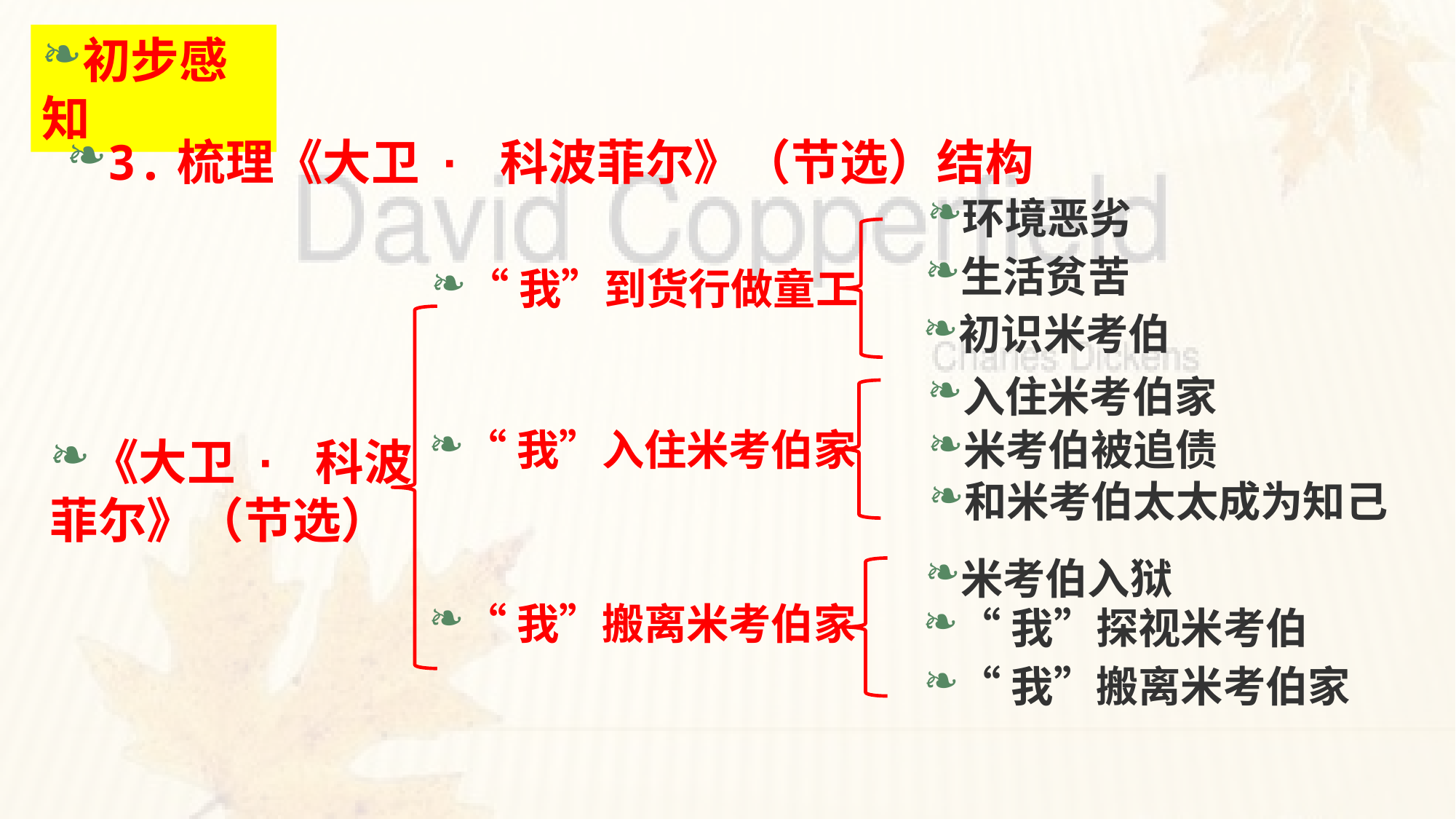

初步感知
3.梳理《大卫 · 科波菲尔》（节选）结构
环境恶劣

生活贫苦
“我”到货行做童工
初识米考伯

入住米考伯家

“我”入住米考伯家
米考伯被追债
《大卫 · 科波菲尔》（节选）
和米考伯太太成为知己
米考伯入狱

“我”搬离米考伯家
“我”探视米考伯
“我”搬离米考伯家